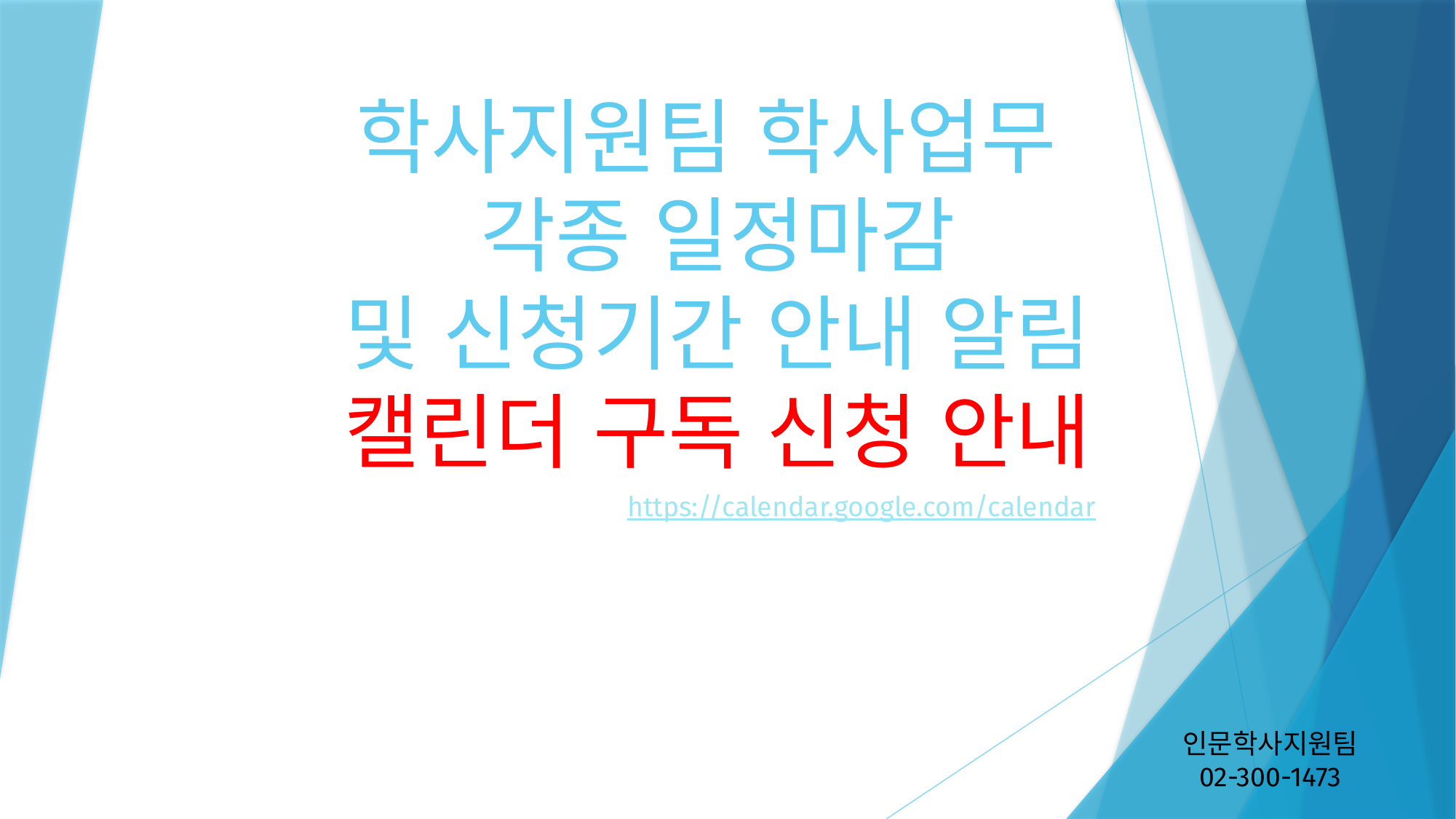

# 학사지원팀 학사업무 각종 일정마감 및 신청기간 안내 알림 캘린더 구독 신청 안내
https://calendar.google.com/calendar